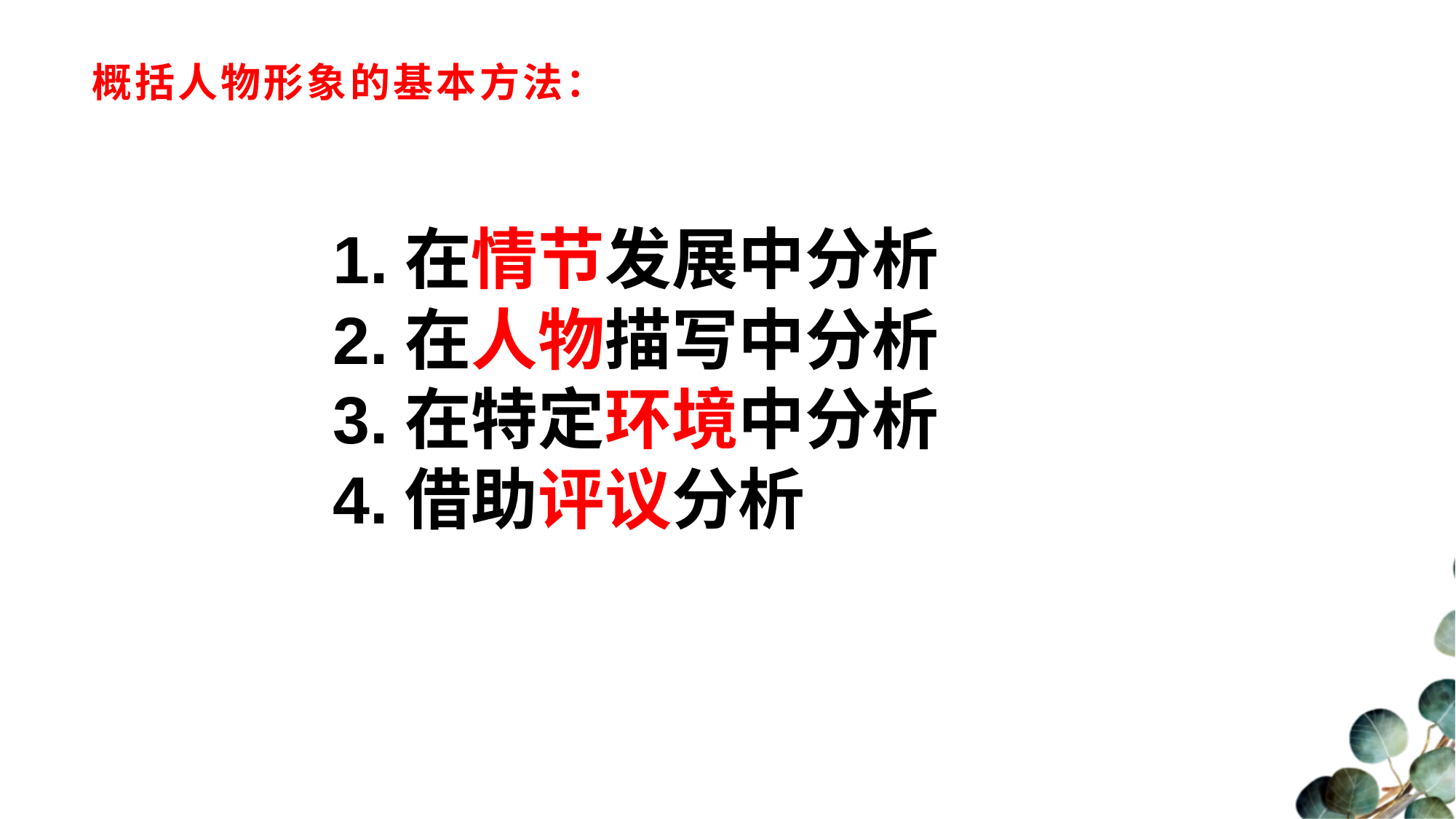

# 概括人物形象的基本方法：
1.在情节发展中分析
2.在人物描写中分析
3.在特定环境中分析
4.借助评议分析